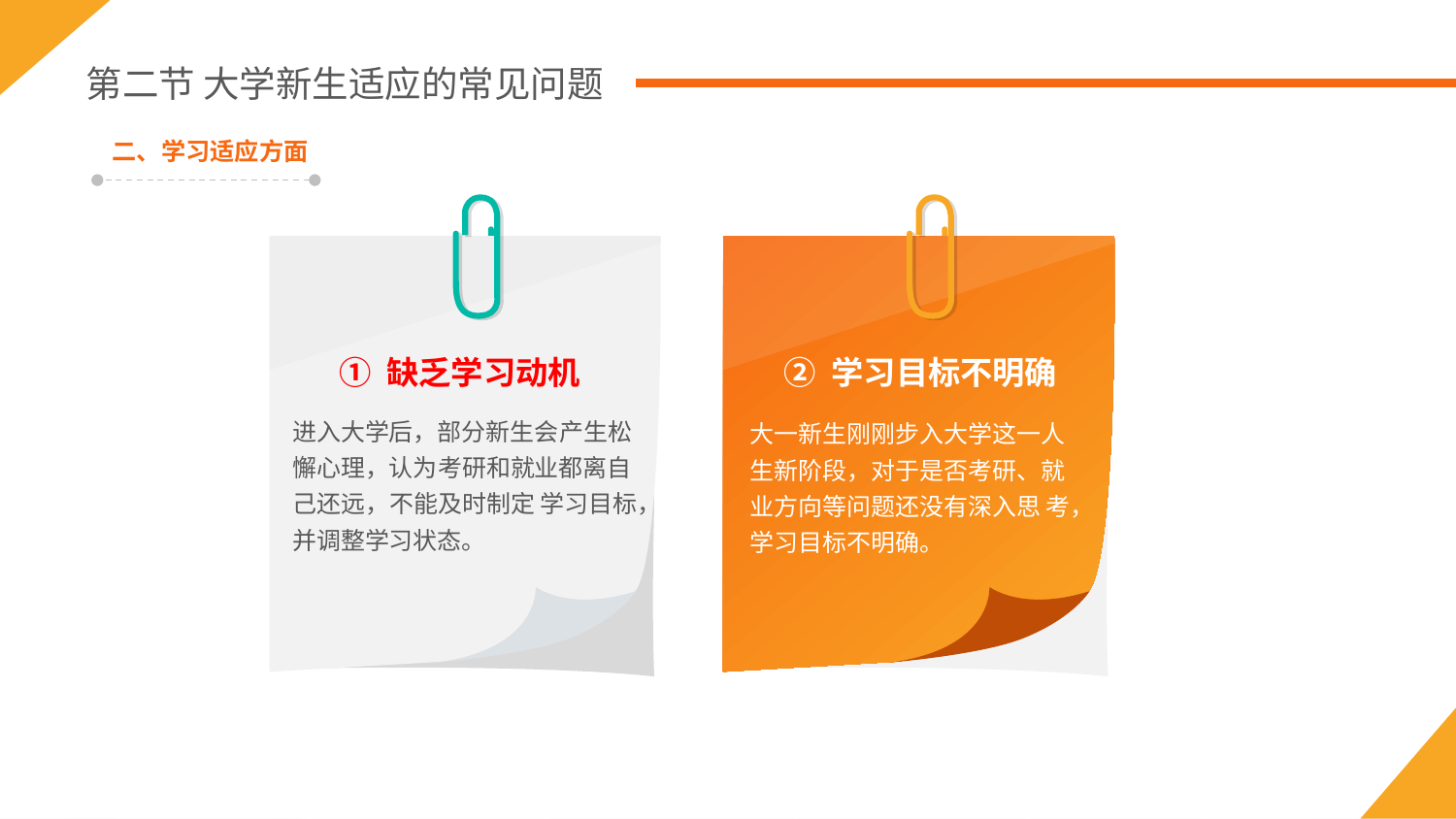

第二节 大学新生适应的常见问题
二、学习适应方面

① 缺乏学习动机
进入大学后，部分新生会产生松懈心理，认为考研和就业都离自己还远，不能及时制定 学习目标，并调整学习状态。

② 学习目标不明确
大一新生刚刚步入大学这一人生新阶段，对于是否考研、就业方向等问题还没有深入思 考，学习目标不明确。